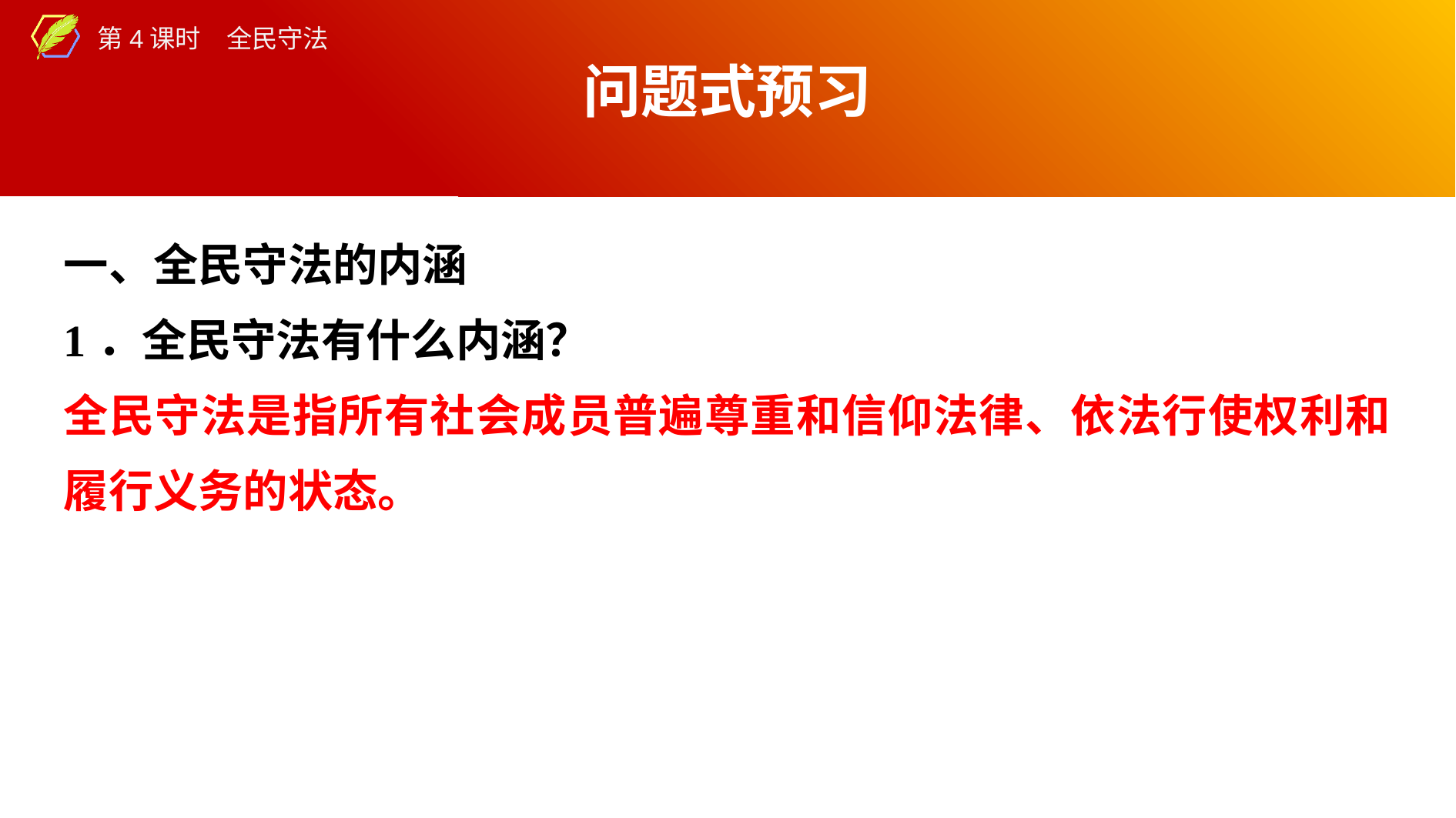

问题式预习
一、全民守法的内涵
1．全民守法有什么内涵？
全民守法是指所有社会成员普遍尊重和信仰法律、依法行使权利和履行义务的状态。